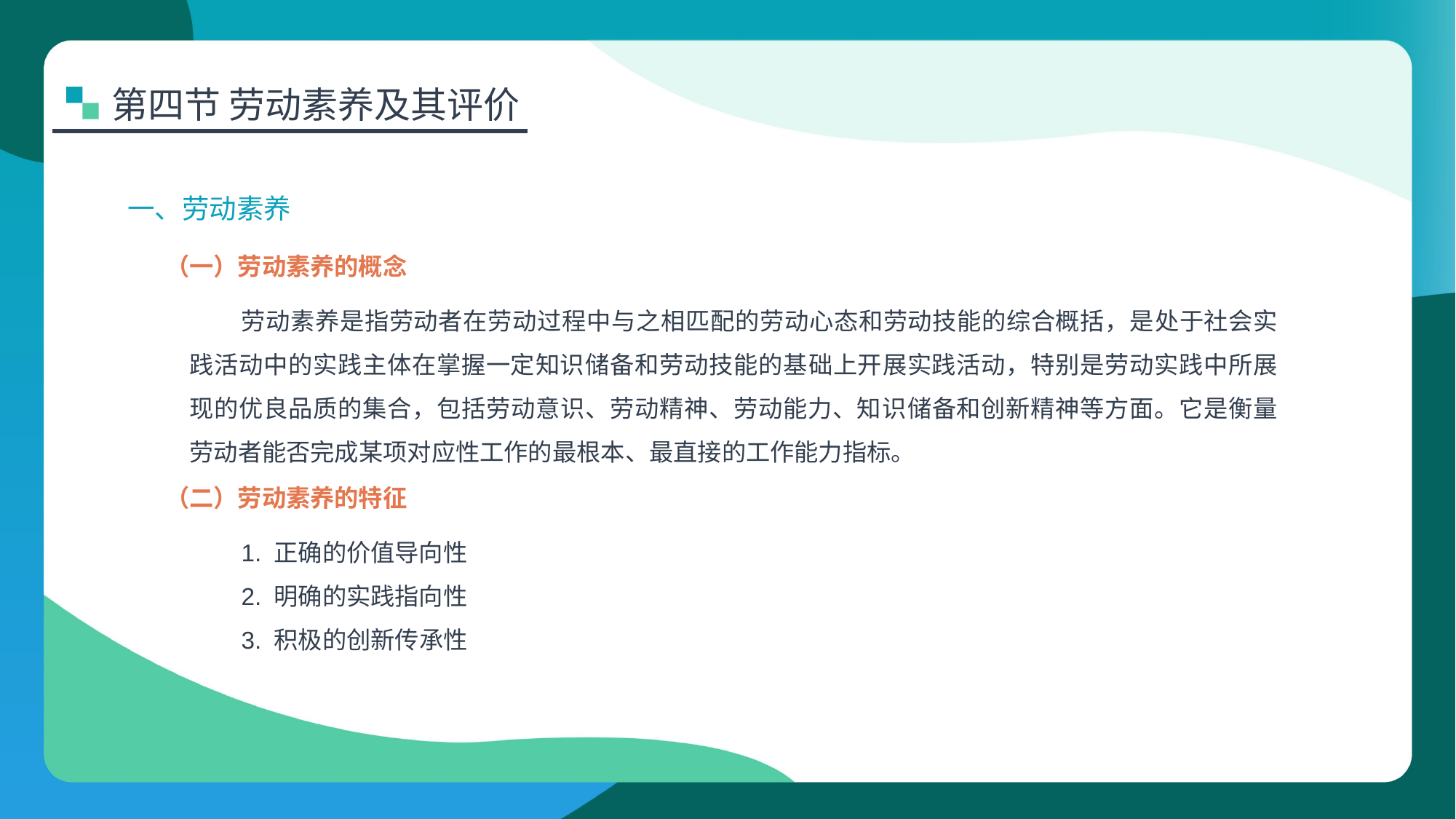

第四节 劳动素养及其评价

一、劳动素养
（一）劳动素养的概念
劳动素养是指劳动者在劳动过程中与之相匹配的劳动心态和劳动技能的综合概括，是处于社会实践活动中的实践主体在掌握一定知识储备和劳动技能的基础上开展实践活动，特别是劳动实践中所展现的优良品质的集合，包括劳动意识、劳动精神、劳动能力、知识储备和创新精神等方面。它是衡量劳动者能否完成某项对应性工作的最根本、最直接的工作能力指标。
（二）劳动素养的特征
1. 正确的价值导向性
2. 明确的实践指向性
3. 积极的创新传承性